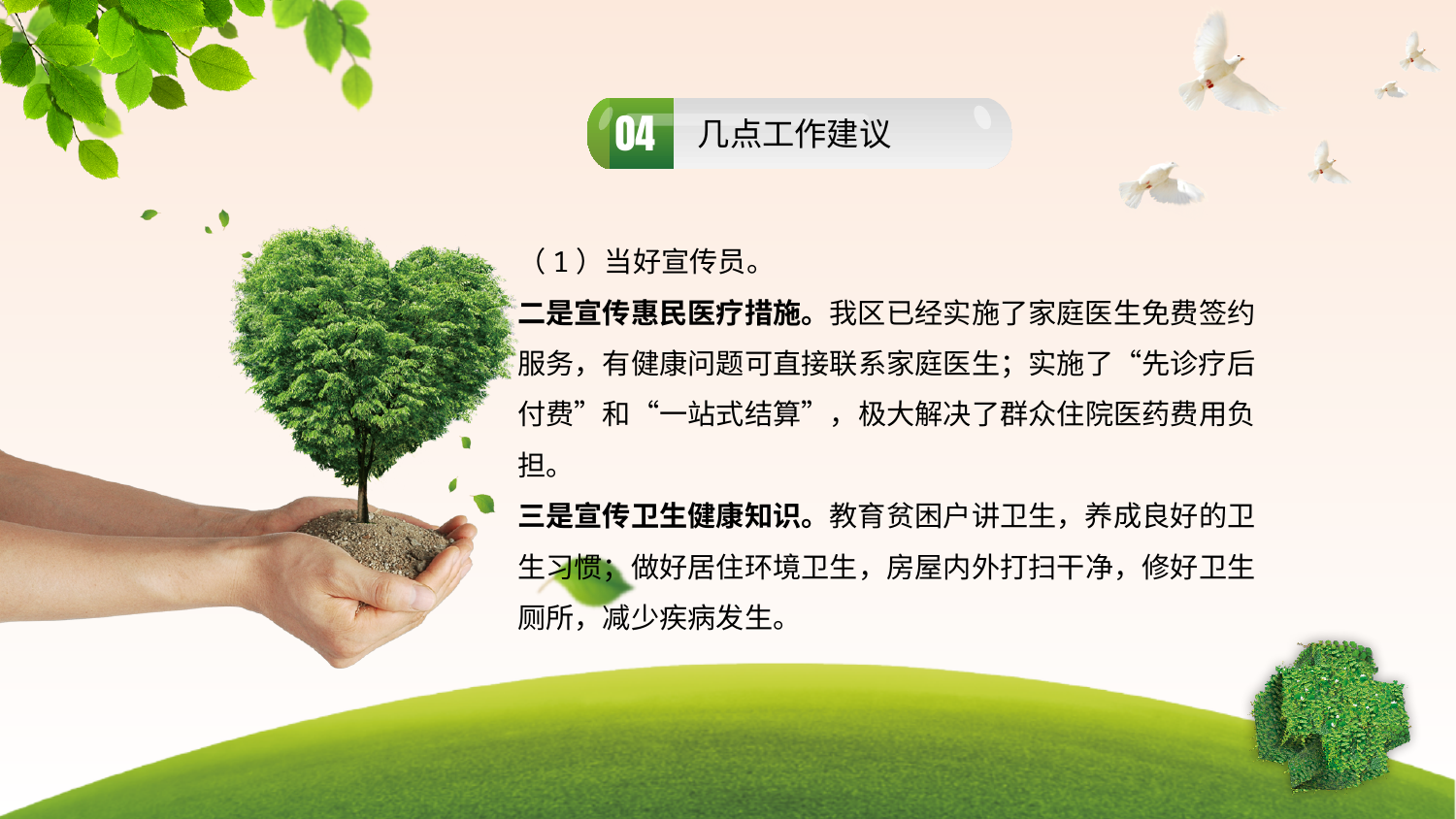

04
几点工作建议
（1）当好宣传员。
二是宣传惠民医疗措施。我区已经实施了家庭医生免费签约服务，有健康问题可直接联系家庭医生；实施了“先诊疗后付费”和“一站式结算”，极大解决了群众住院医药费用负担。
三是宣传卫生健康知识。教育贫困户讲卫生，养成良好的卫生习惯；做好居住环境卫生，房屋内外打扫干净，修好卫生厕所，减少疾病发生。